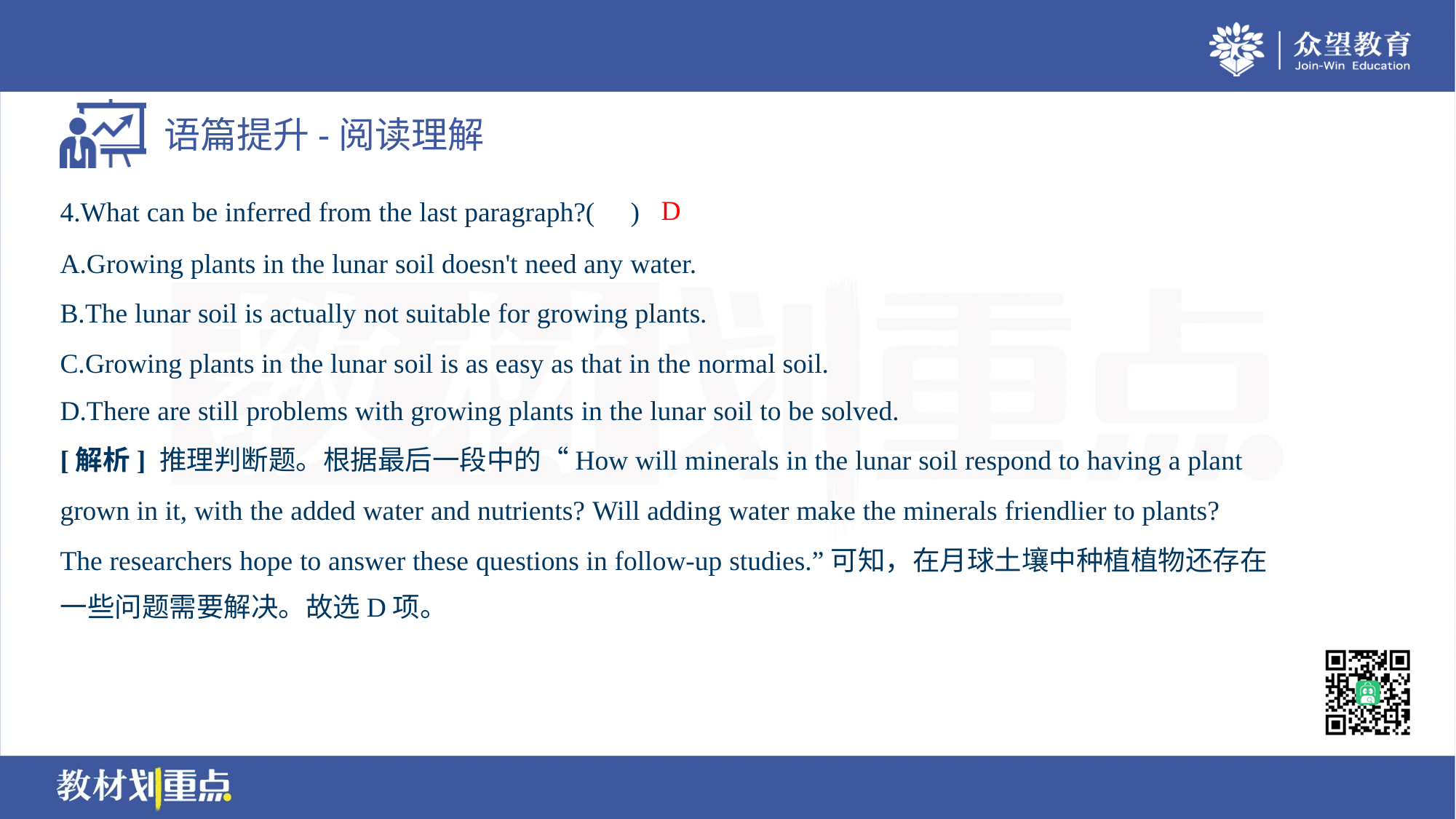

D
4.What can be inferred from the last paragraph?(     )
A.Growing plants in the lunar soil doesn't need any water.
B.The lunar soil is actually not suitable for growing plants.
C.Growing plants in the lunar soil is as easy as that in the normal soil.
D.There are still problems with growing plants in the lunar soil to be solved.
[解析] 推理判断题。根据最后一段中的“How will minerals in the lunar soil respond to having a plant
grown in it, with the added water and nutrients? Will adding water make the minerals friendlier to plants?
The researchers hope to answer these questions in follow-up studies.”可知，在月球土壤中种植植物还存在
一些问题需要解决。故选D项。